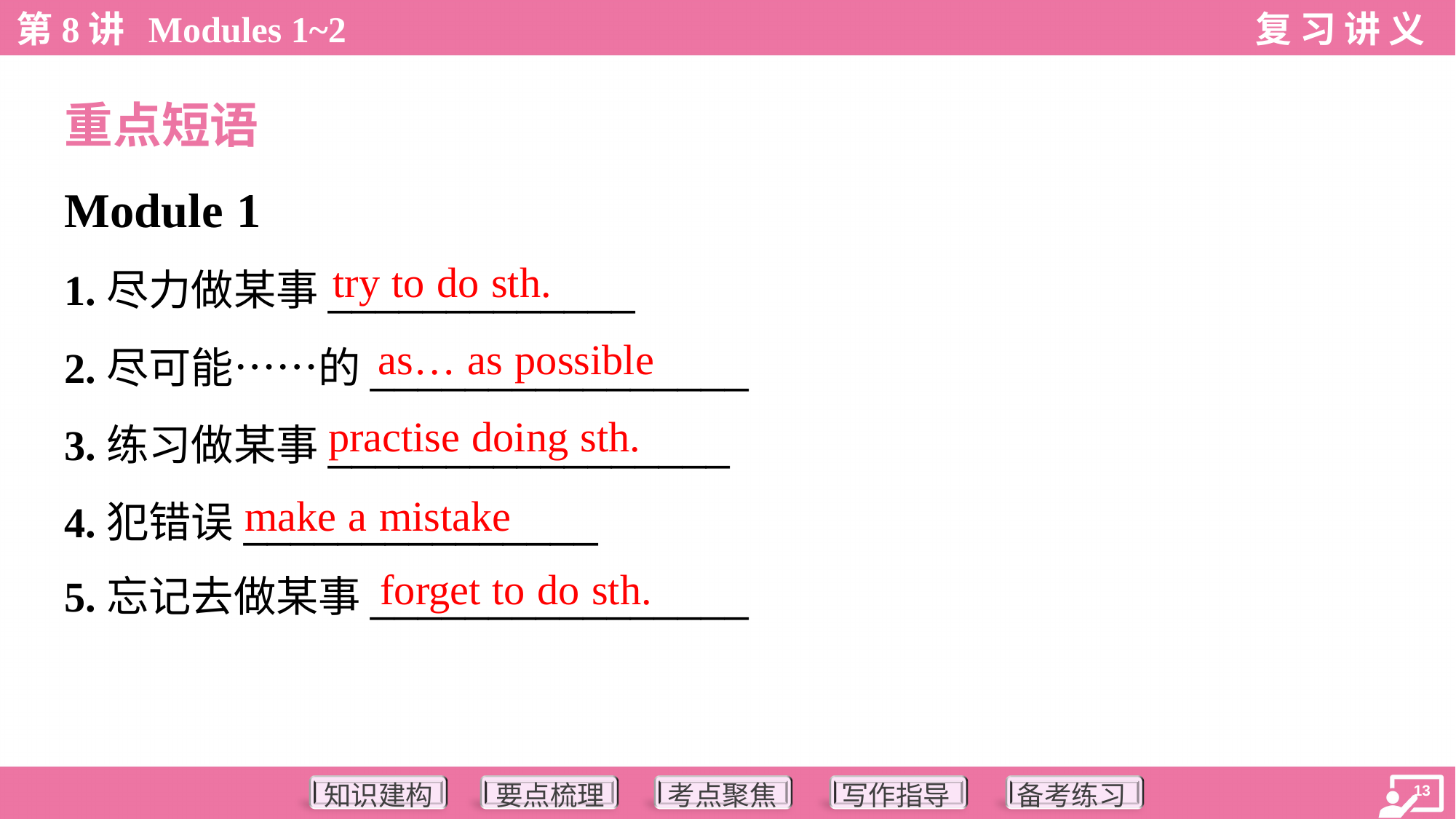

重点短语
Module 1
try to do sth.
1.尽力做某事_____________
2.尽可能……的________________
3.练习做某事_________________
4.犯错误_______________
5.忘记去做某事________________
as… as possible
practise doing sth.
make a mistake
forget to do sth.